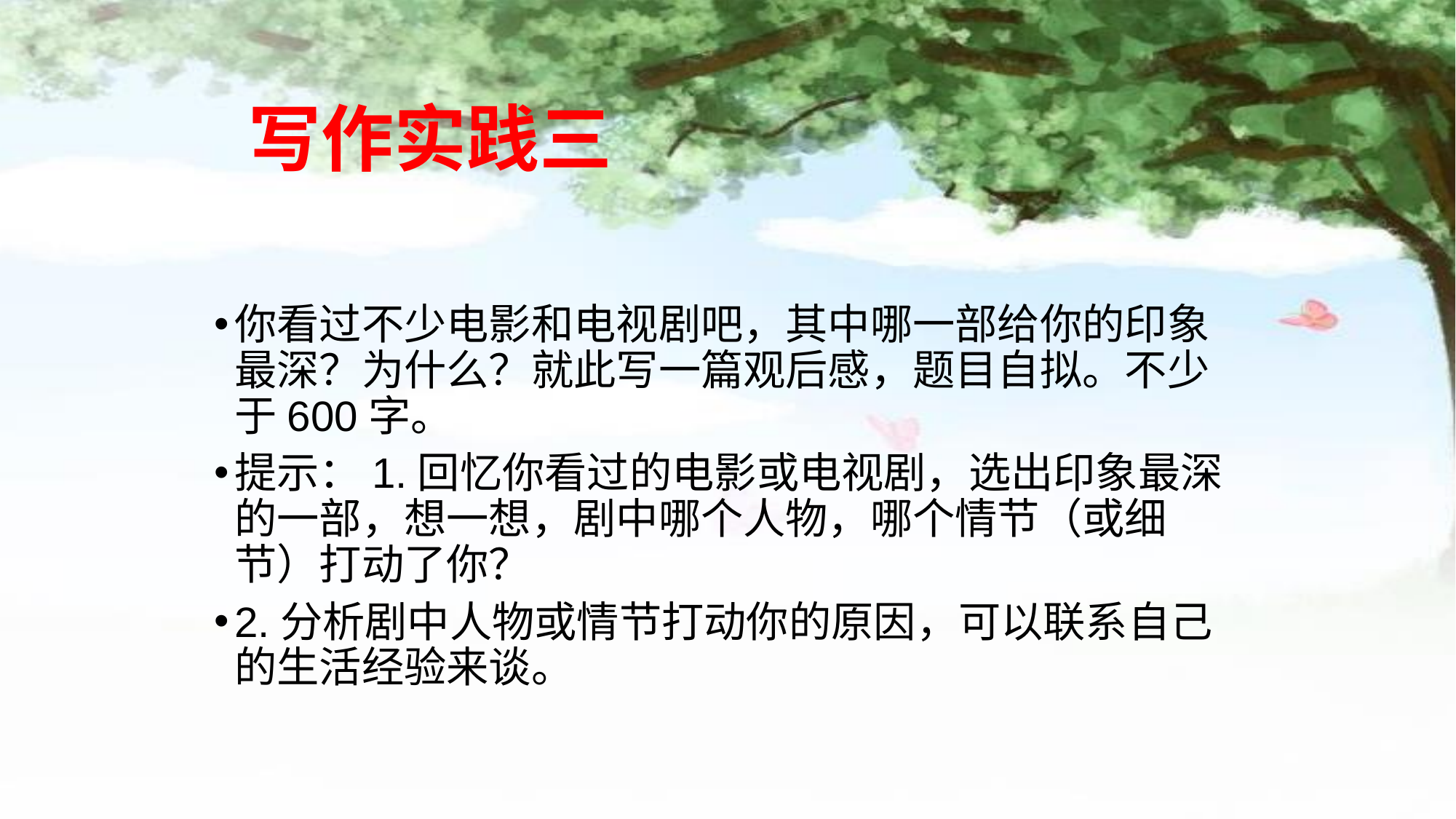

# 写作实践三
你看过不少电影和电视剧吧，其中哪一部给你的印象最深？为什么？就此写一篇观后感，题目自拟。不少于600字。
提示：1.回忆你看过的电影或电视剧，选出印象最深的一部，想一想，剧中哪个人物，哪个情节（或细节）打动了你？
2.分析剧中人物或情节打动你的原因，可以联系自己的生活经验来谈。